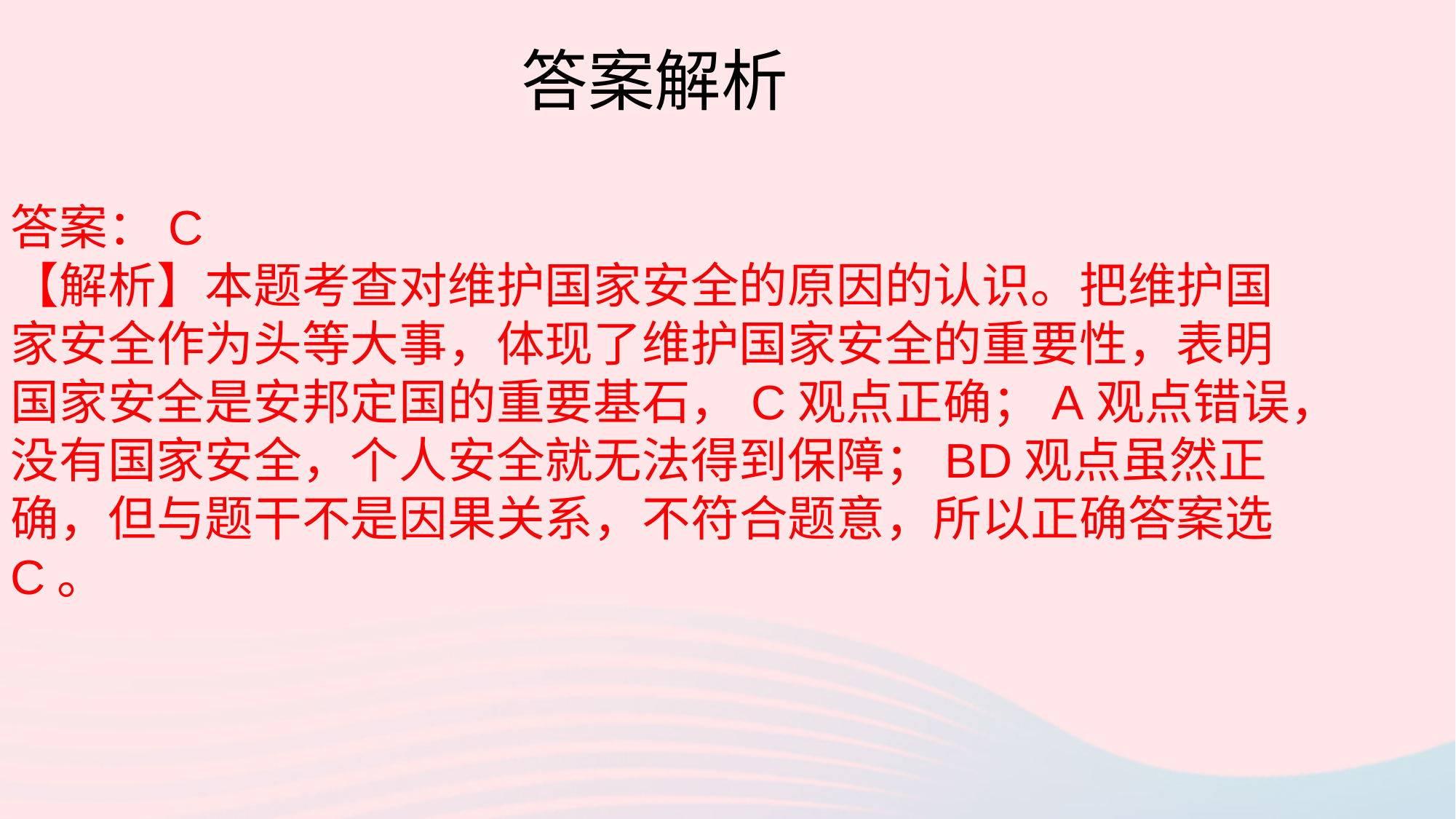

答案解析
答案：C
【解析】本题考查对维护国家安全的原因的认识。把维护国家安全作为头等大事，体现了维护国家安全的重要性，表明国家安全是安邦定国的重要基石，C观点正确；A观点错误，没有国家安全，个人安全就无法得到保障；BD观点虽然正确，但与题干不是因果关系，不符合题意，所以正确答案选C。